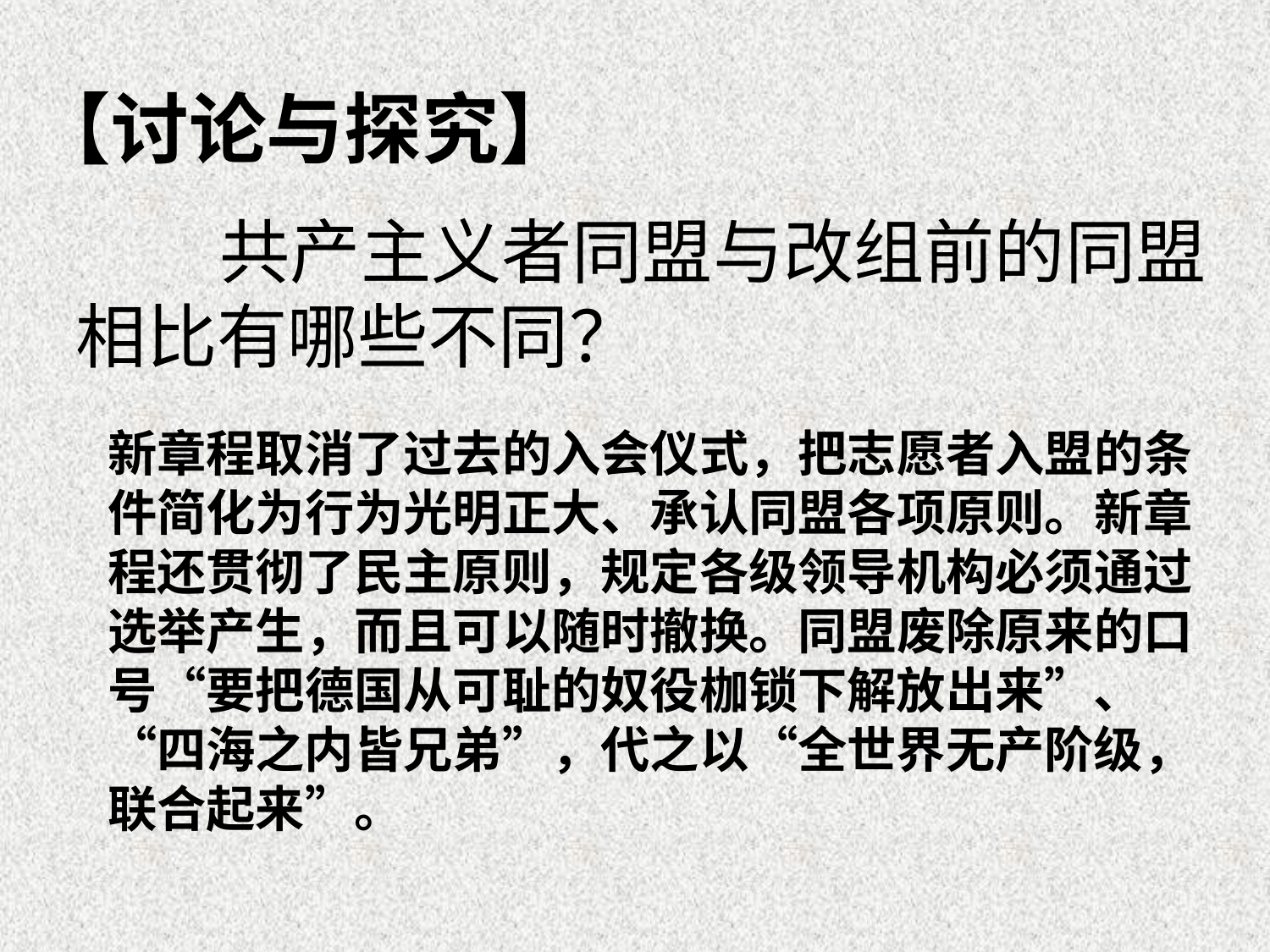

【讨论与探究】
        共产主义者同盟与改组前的同盟相比有哪些不同？
新章程取消了过去的入会仪式，把志愿者入盟的条件简化为行为光明正大、承认同盟各项原则。新章程还贯彻了民主原则，规定各级领导机构必须通过选举产生，而且可以随时撤换。同盟废除原来的口号“要把德国从可耻的奴役枷锁下解放出来”、“四海之内皆兄弟”，代之以“全世界无产阶级，联合起来”。